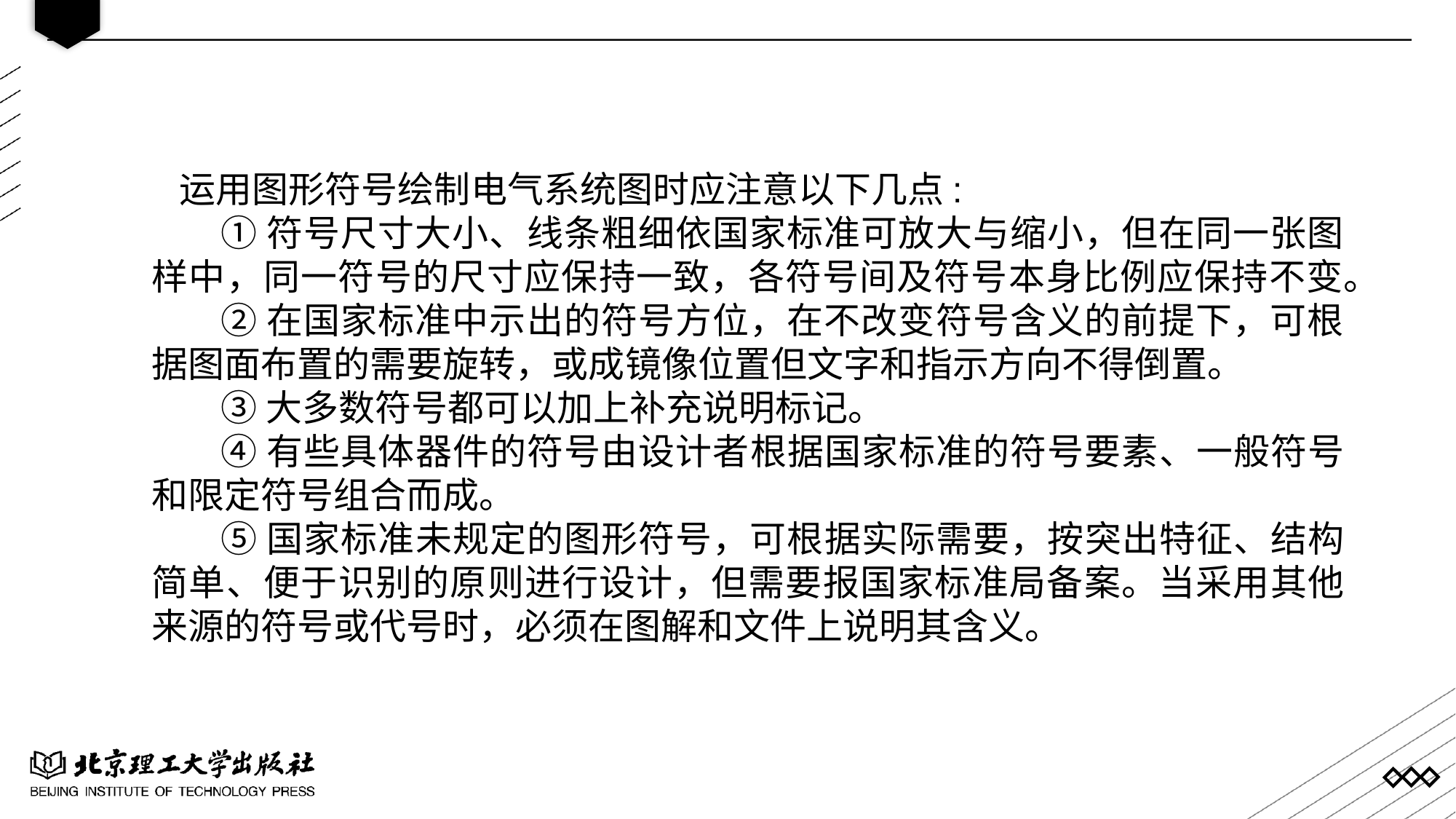

运用图形符号绘制电气系统图时应注意以下几点:
①符号尺寸大小、线条粗细依国家标准可放大与缩小，但在同一张图样中，同一符号的尺寸应保持一致，各符号间及符号本身比例应保持不变。
②在国家标准中示出的符号方位，在不改变符号含义的前提下，可根据图面布置的需要旋转，或成镜像位置但文字和指示方向不得倒置。
③大多数符号都可以加上补充说明标记。
④有些具体器件的符号由设计者根据国家标准的符号要素、一般符号和限定符号组合而成。
⑤国家标准未规定的图形符号，可根据实际需要，按突出特征、结构简单、便于识别的原则进行设计，但需要报国家标准局备案。当采用其他来源的符号或代号时，必须在图解和文件上说明其含义。